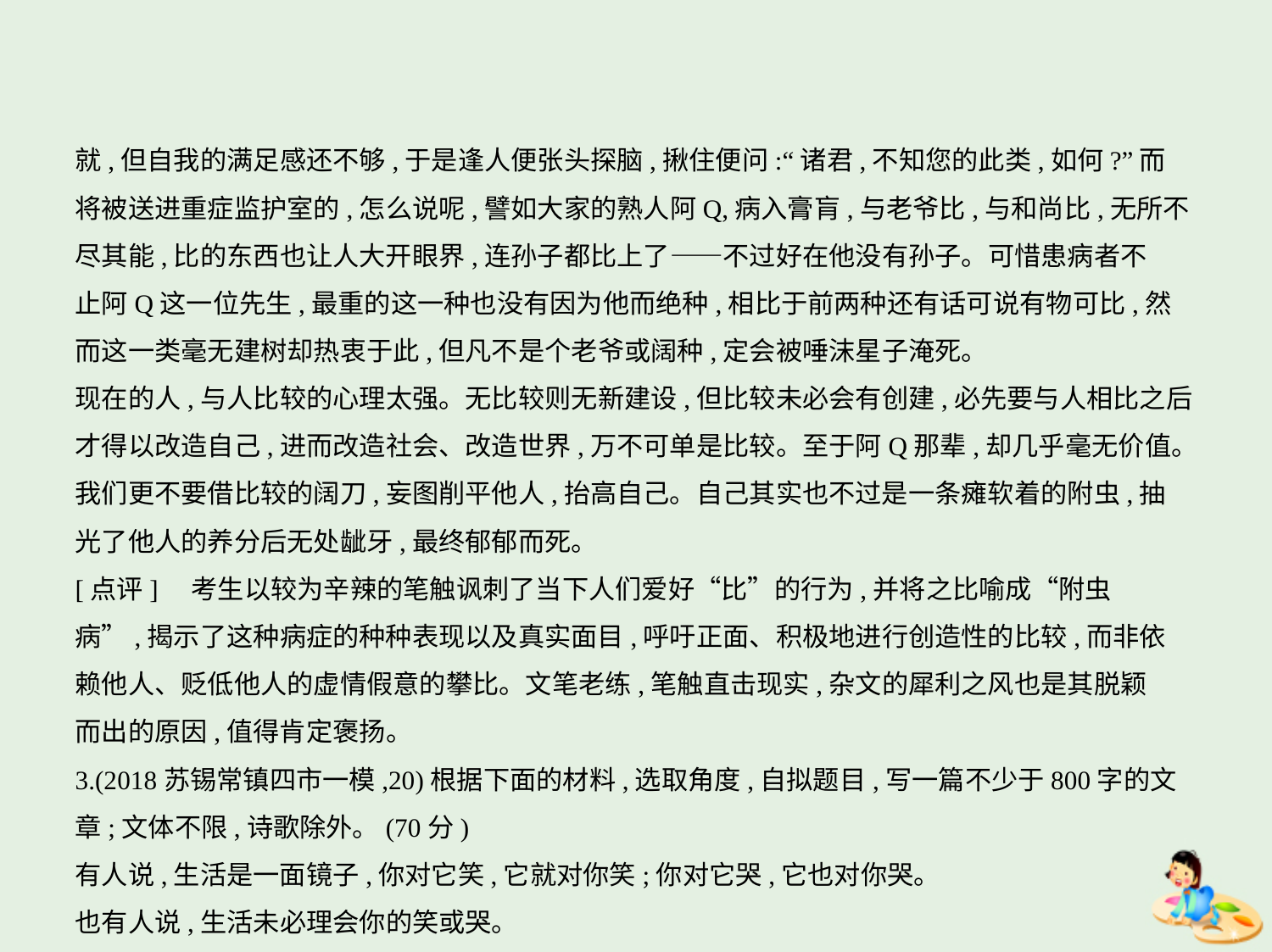

就,但自我的满足感还不够,于是逢人便张头探脑,揪住便问:“诸君,不知您的此类,如何?”而
将被送进重症监护室的,怎么说呢,譬如大家的熟人阿Q,病入膏肓,与老爷比,与和尚比,无所不
尽其能,比的东西也让人大开眼界,连孙子都比上了——不过好在他没有孙子。可惜患病者不
止阿Q这一位先生,最重的这一种也没有因为他而绝种,相比于前两种还有话可说有物可比,然
而这一类毫无建树却热衷于此,但凡不是个老爷或阔种,定会被唾沫星子淹死。
现在的人,与人比较的心理太强。无比较则无新建设,但比较未必会有创建,必先要与人相比之后才得以改造自己,进而改造社会、改造世界,万不可单是比较。至于阿Q那辈,却几乎毫无价值。
我们更不要借比较的阔刀,妄图削平他人,抬高自己。自己其实也不过是一条瘫软着的附虫,抽
光了他人的养分后无处龇牙,最终郁郁而死。
[点评]　考生以较为辛辣的笔触讽刺了当下人们爱好“比”的行为,并将之比喻成“附虫
病”,揭示了这种病症的种种表现以及真实面目,呼吁正面、积极地进行创造性的比较,而非依
赖他人、贬低他人的虚情假意的攀比。文笔老练,笔触直击现实,杂文的犀利之风也是其脱颖
而出的原因,值得肯定褒扬。
3.(2018苏锡常镇四市一模,20)根据下面的材料,选取角度,自拟题目,写一篇不少于800字的文
章;文体不限,诗歌除外。(70分)
有人说,生活是一面镜子,你对它笑,它就对你笑;你对它哭,它也对你哭。
也有人说,生活未必理会你的笑或哭。